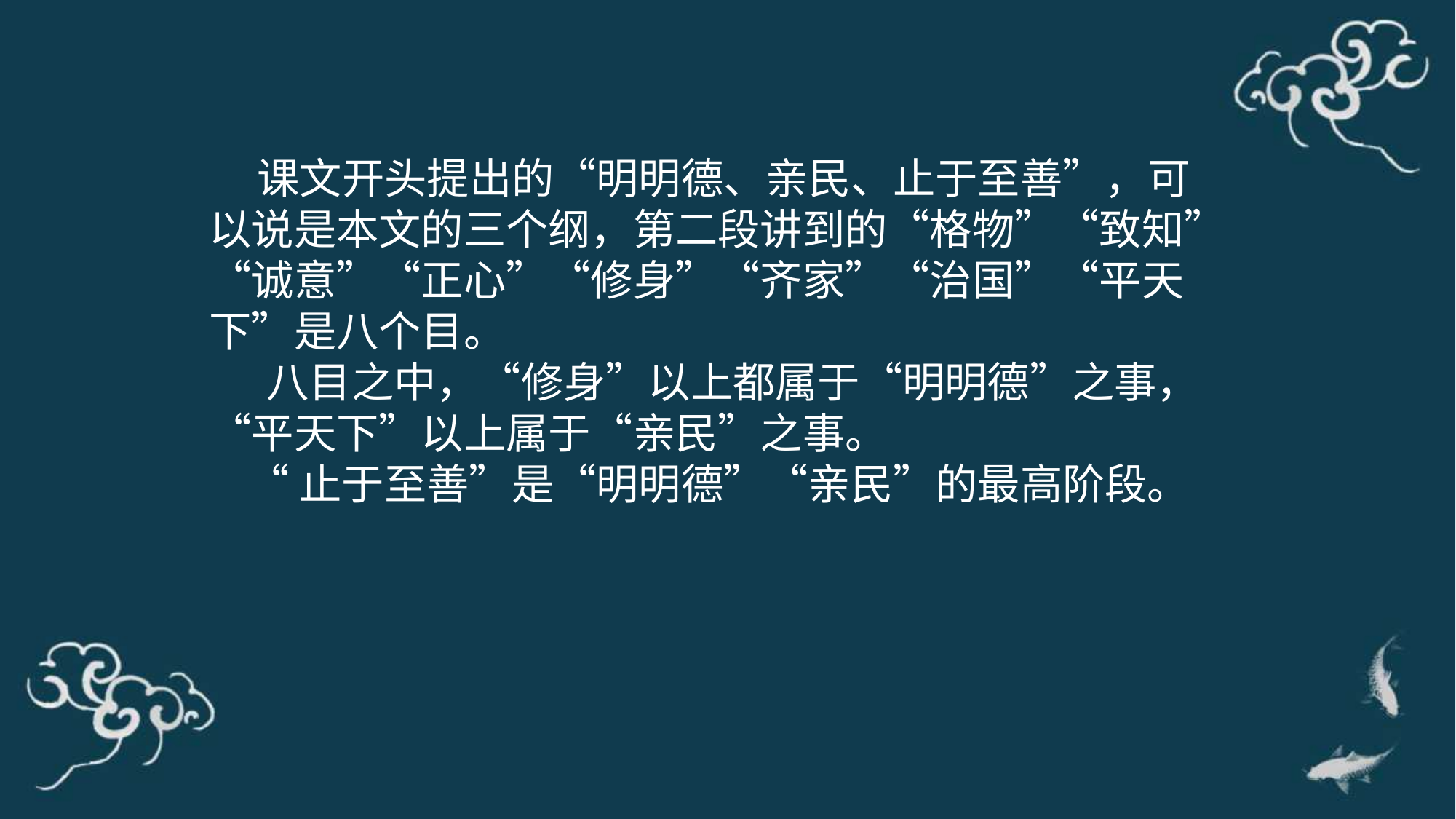

课文开头提出的“明明德、亲民、止于至善”，可以说是本文的三个纲，第二段讲到的“格物”“致知”“诚意”“正心”“修身”“齐家”“治国”“平天下”是八个目。
     八目之中，“修身”以上都属于“明明德”之事，    “平天下”以上属于“亲民”之事。
    “止于至善”是“明明德”“亲民”的最高阶段。